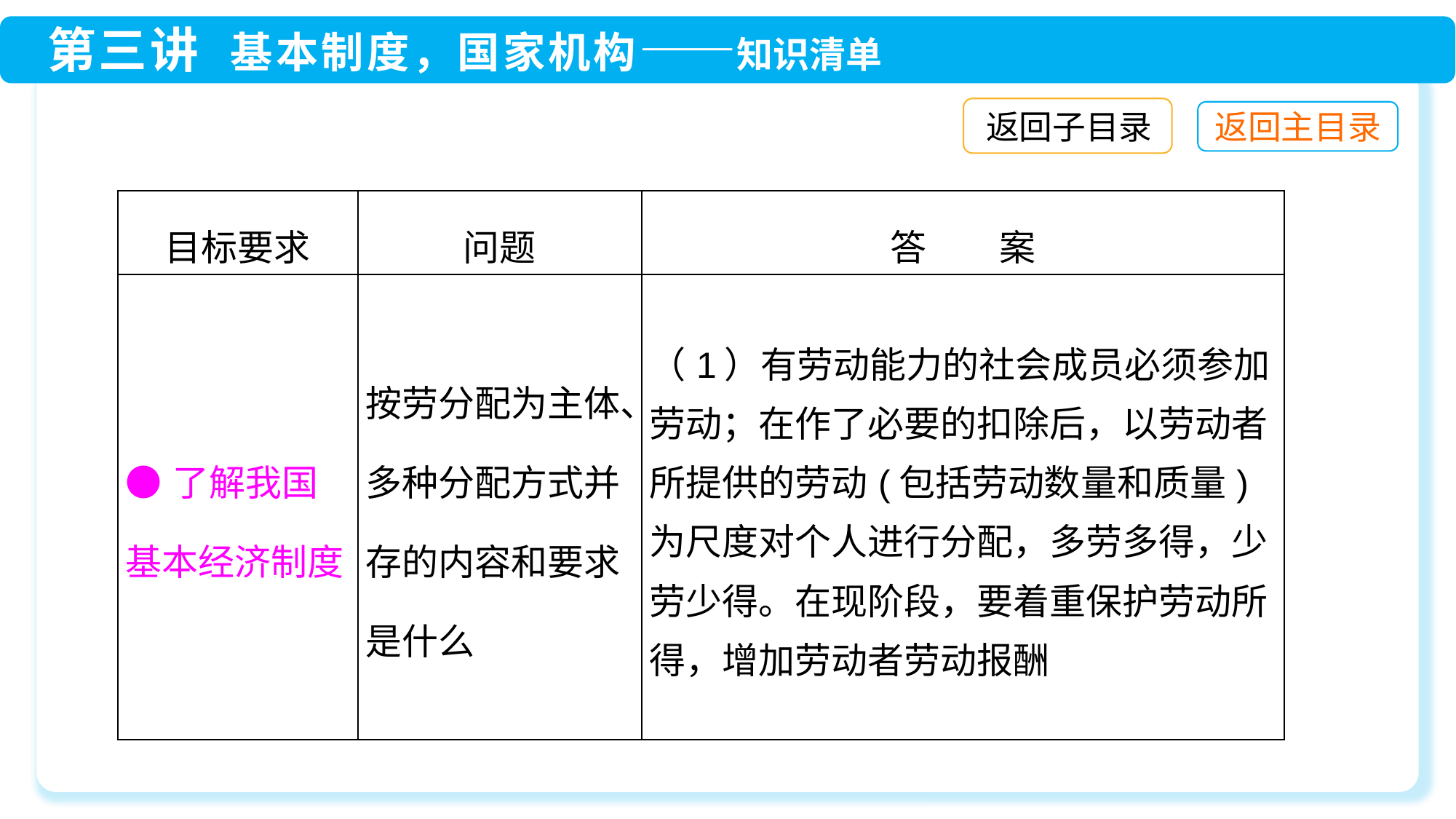

返回子目录
| 目标要求 | 问题 | 答　　案 |
| --- | --- | --- |
| ●了解我国基本经济制度 | 按劳分配为主体、多种分配方式并存的内容和要求是什么 | （1）有劳动能力的社会成员必须参加劳动；在作了必要的扣除后，以劳动者所提供的劳动(包括劳动数量和质量)为尺度对个人进行分配，多劳多得，少劳少得。在现阶段，要着重保护劳动所得，增加劳动者劳动报酬 |